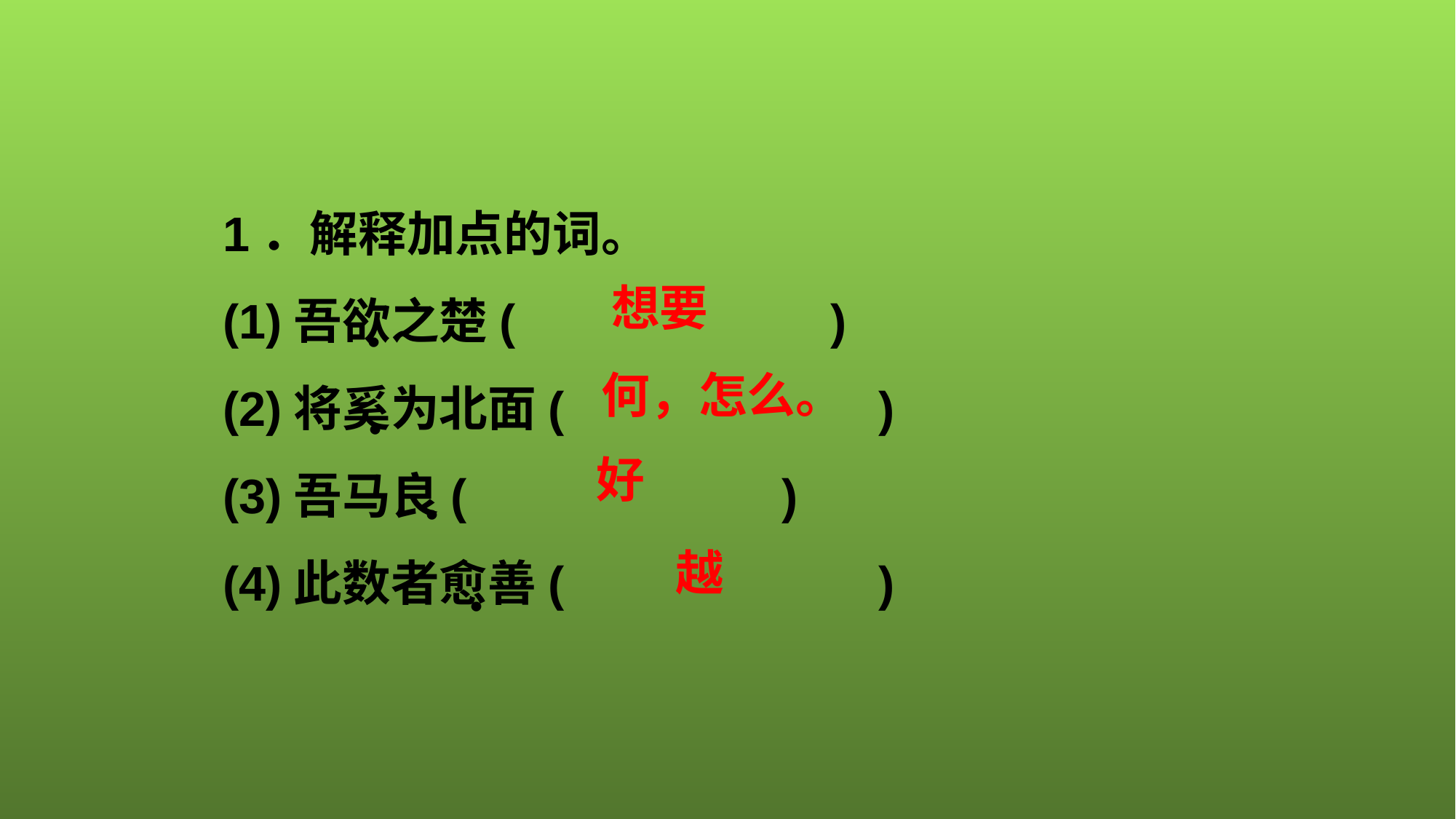

1．解释加点的词。
(1)吾欲之楚(　　　　　　)
(2)将奚为北面(　　　　　　)
(3)吾马良(　　　　　　)
(4)此数者愈善(　　　　　　)
想要
．
何，怎么。
．
好
．
越
．